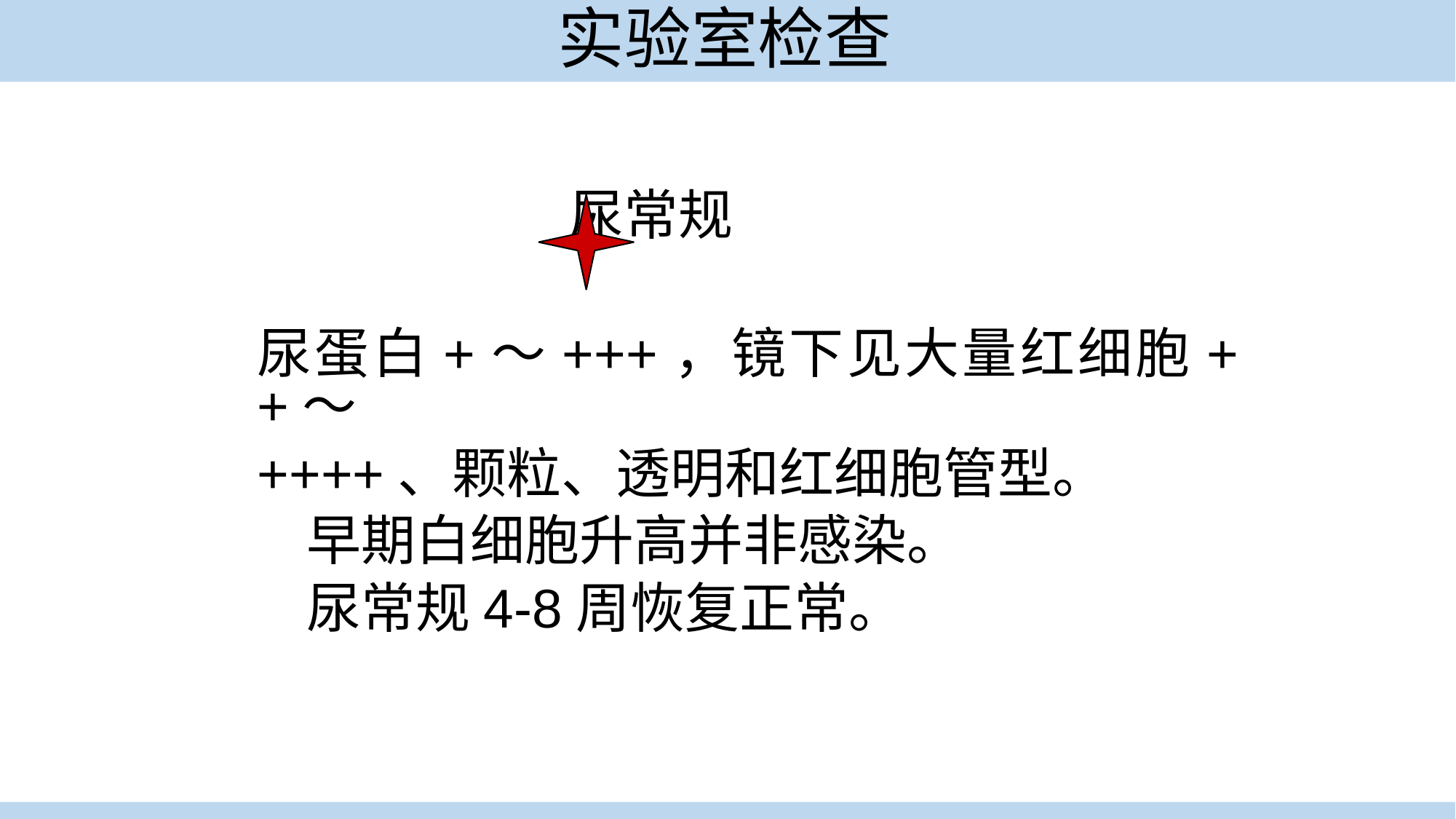

# 实验室检查
  尿常规

尿蛋白+～+++，镜下见大量红细胞++～
++++、颗粒、透明和红细胞管型。
   早期白细胞升高并非感染。
   尿常规4-8周恢复正常。